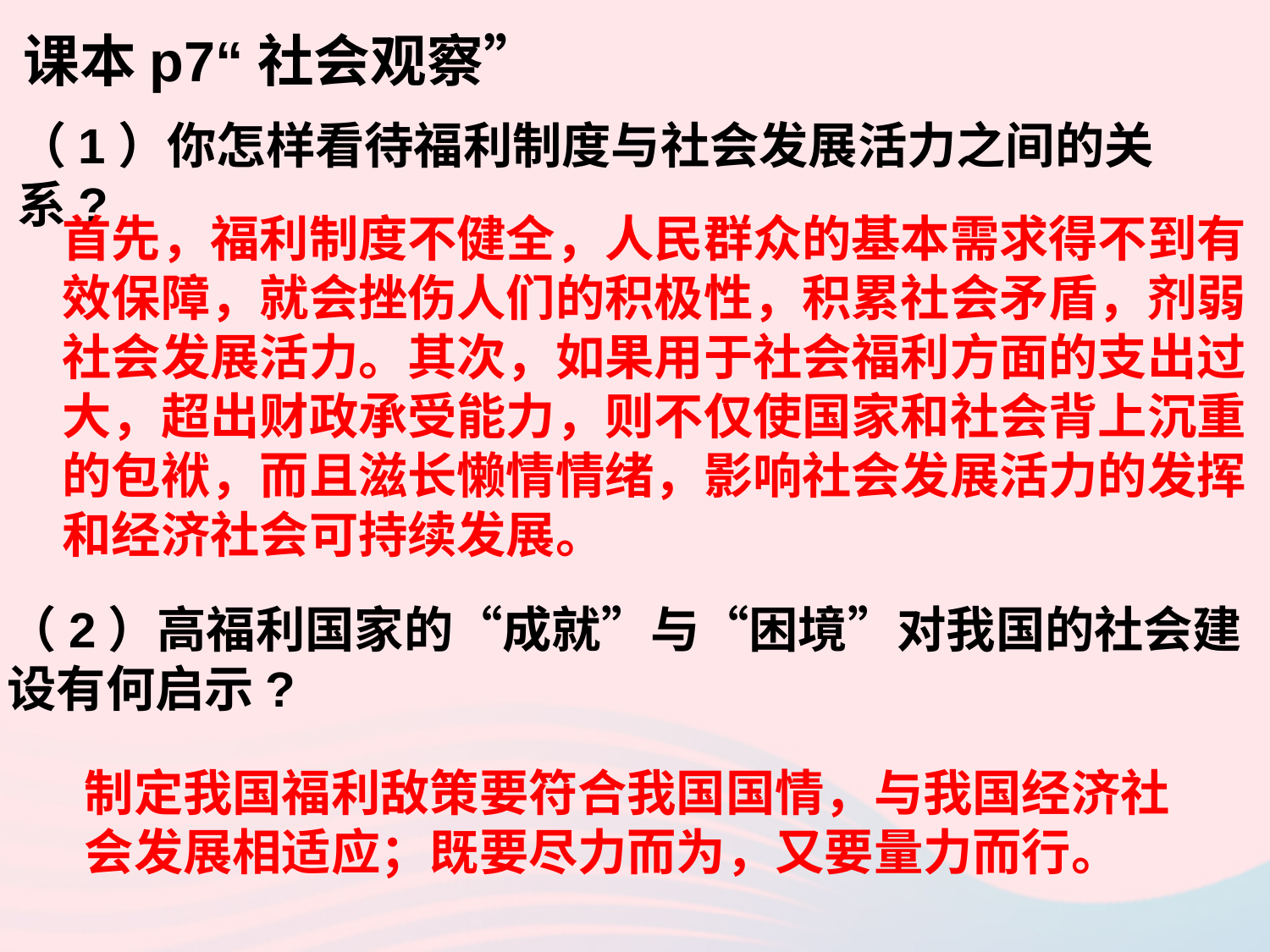

课本p7“社会观察”
（1）你怎样看待福利制度与社会发展活力之间的关系?
首先，福利制度不健全，人民群众的基本需求得不到有效保障，就会挫伤人们的积极性，积累社会矛盾，剂弱社会发展活力。其次，如果用于社会福利方面的支出过大，超出财政承受能力，则不仅使国家和社会背上沉重的包袱，而且滋长懒情情绪，影响社会发展活力的发挥和经济社会可持续发展。
（2）高福利国家的“成就”与“困境”对我国的社会建设有何启示?
制定我国福利敌策要符合我国国情，与我国经济社会发展相适应；既要尽力而为，又要量力而行。